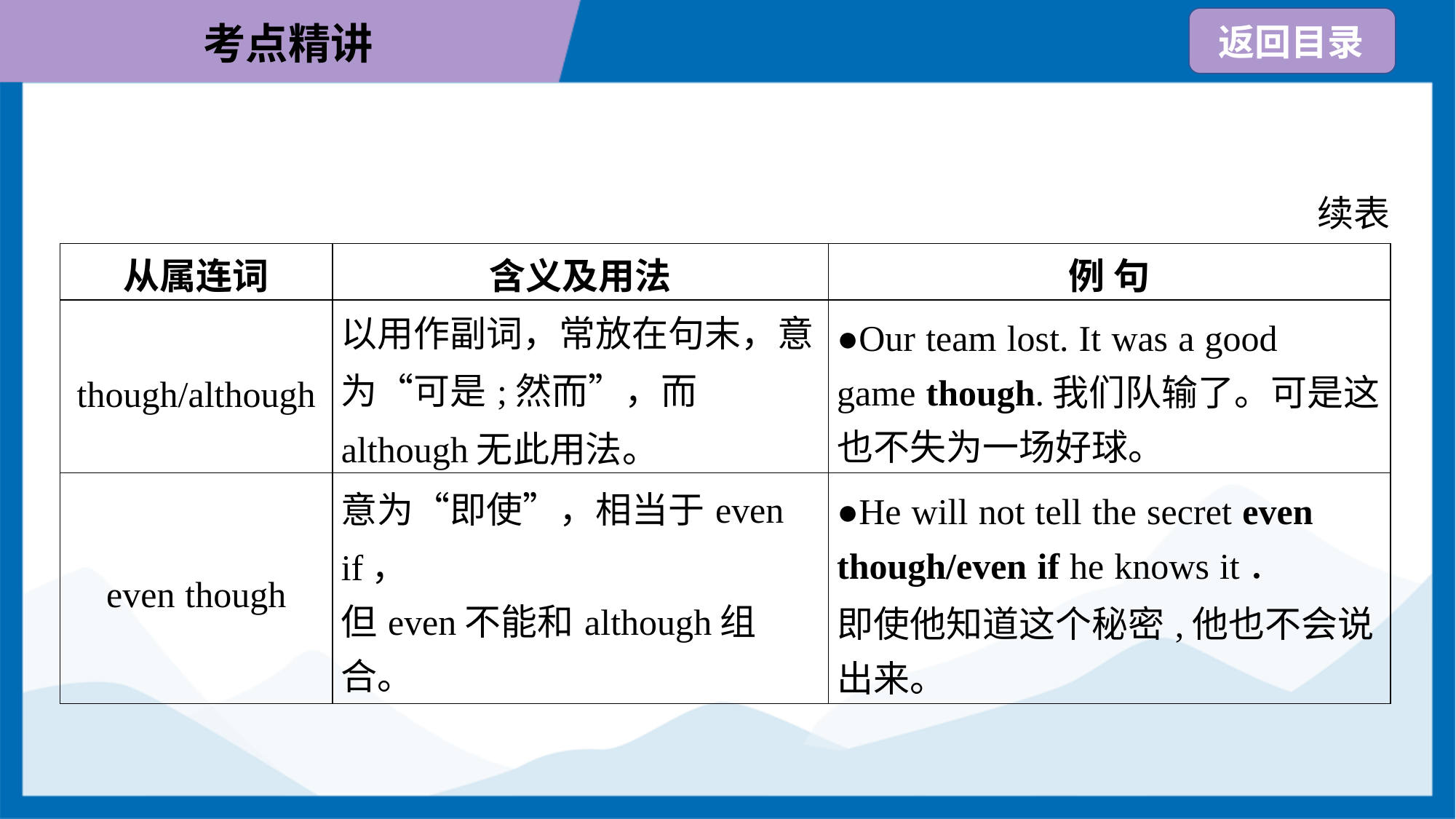

续表
| 从属连词 | 含义及用法 | 例 句 |
| --- | --- | --- |
| though/although | 以用作副词，常放在句末，意 为“可是;然而”，而although无此用法。 | ●Our team lost. It was a good game though.我们队输了。可是这 也不失为一场好球。 |
| even though | 意为“即使”，相当于even if， 但even不能和although组合。 | ●He will not tell the secret even though/even if he knows it． 即使他知道这个秘密,他也不会说 出来。 |